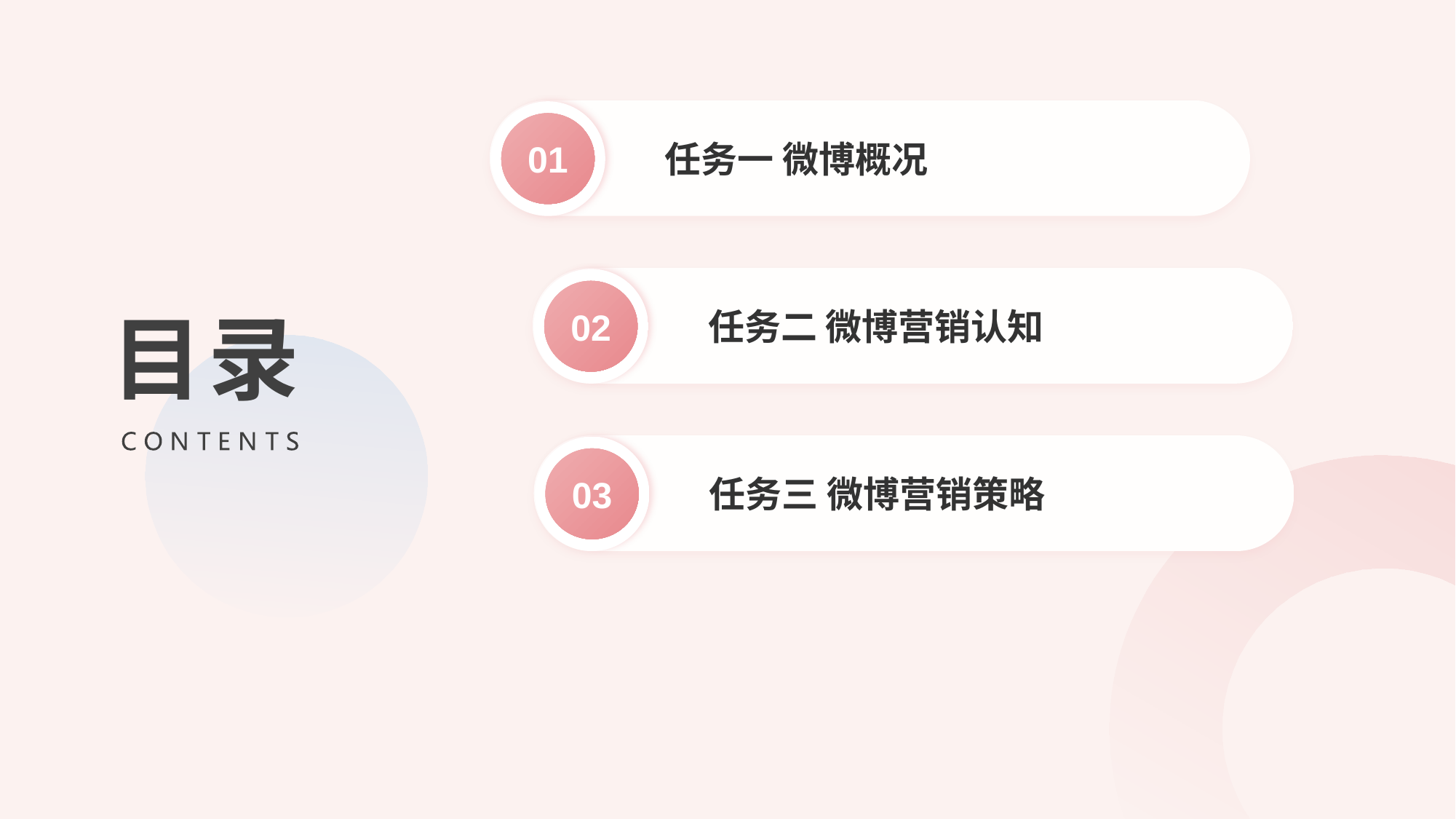

任务一 微博概况

01
目录

任务二 微博营销认知

02

任务三 微博营销策略

03